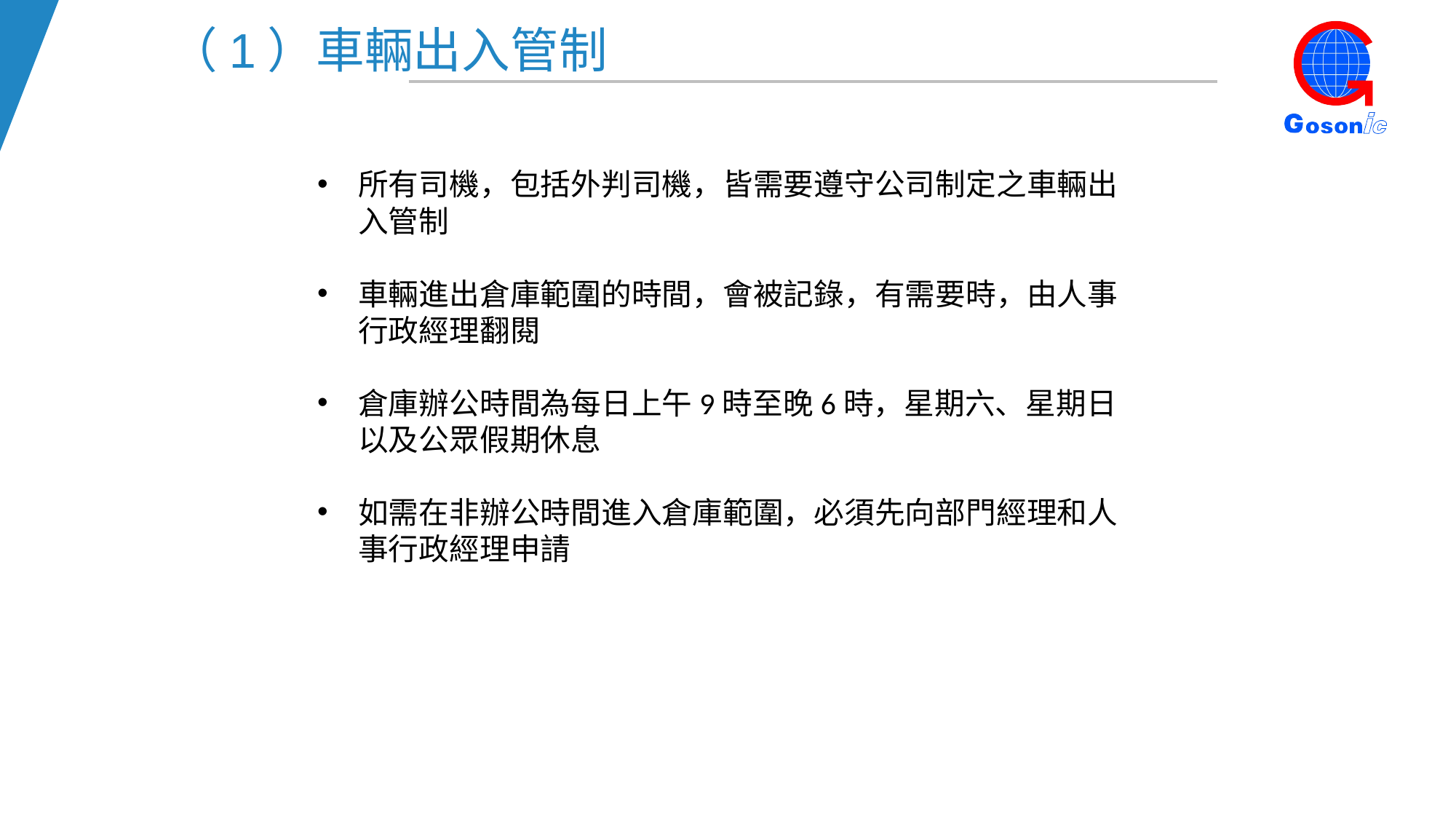

（1）車輛出入管制
所有司機，包括外判司機，皆需要遵守公司制定之車輛出入管制

車輛進出倉庫範圍的時間，會被記錄，有需要時，由人事行政經理翻閱

倉庫辦公時間為每日上午9時至晚6時，星期六、星期日以及公眾假期休息

如需在非辦公時間進入倉庫範圍，必須先向部門經理和人事行政經理申請